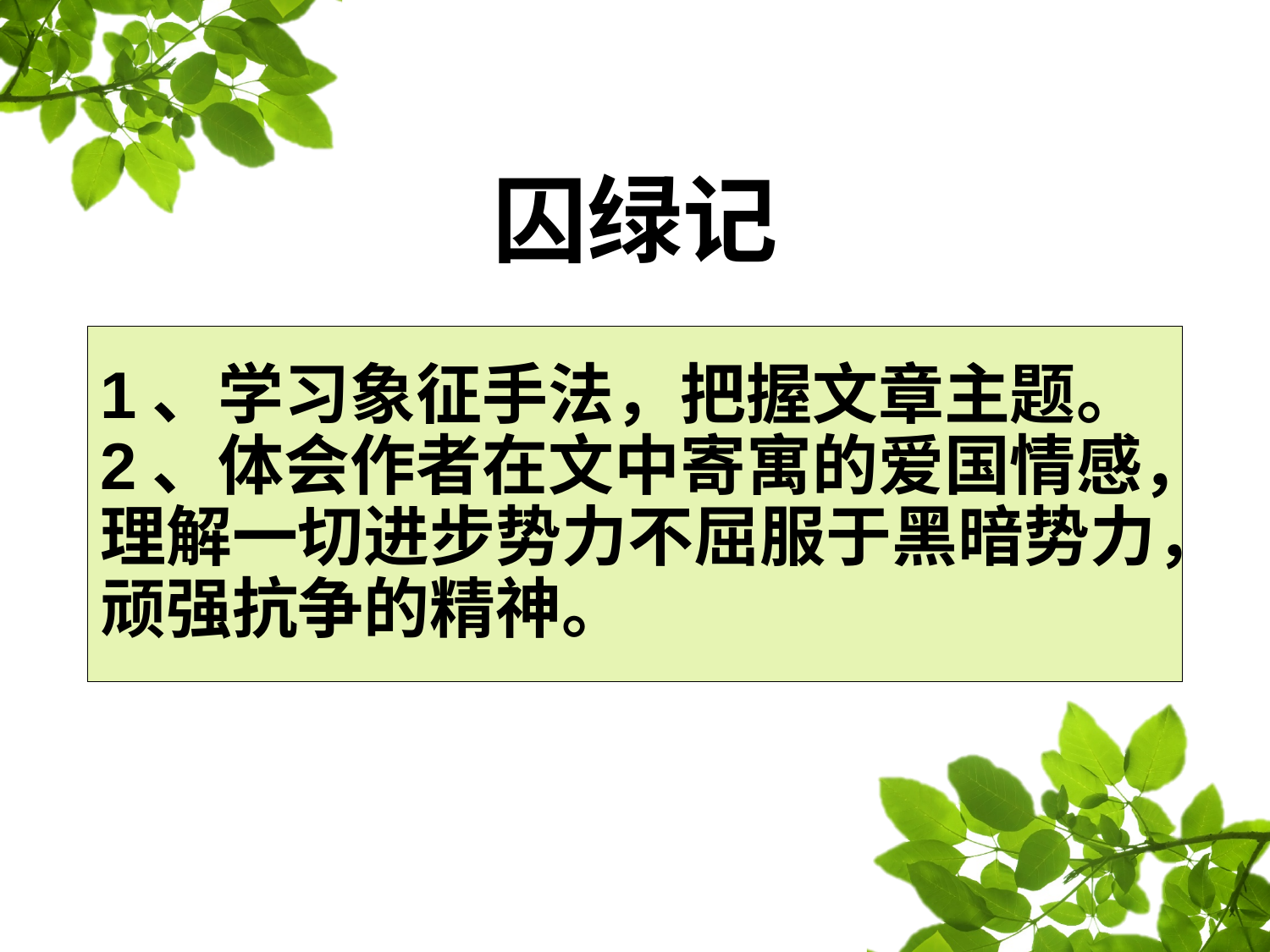

囚绿记
# 1、学习象征手法，把握文章主题。 2、体会作者在文中寄寓的爱国情感，理解一切进步势力不屈服于黑暗势力，顽强抗争的精神。